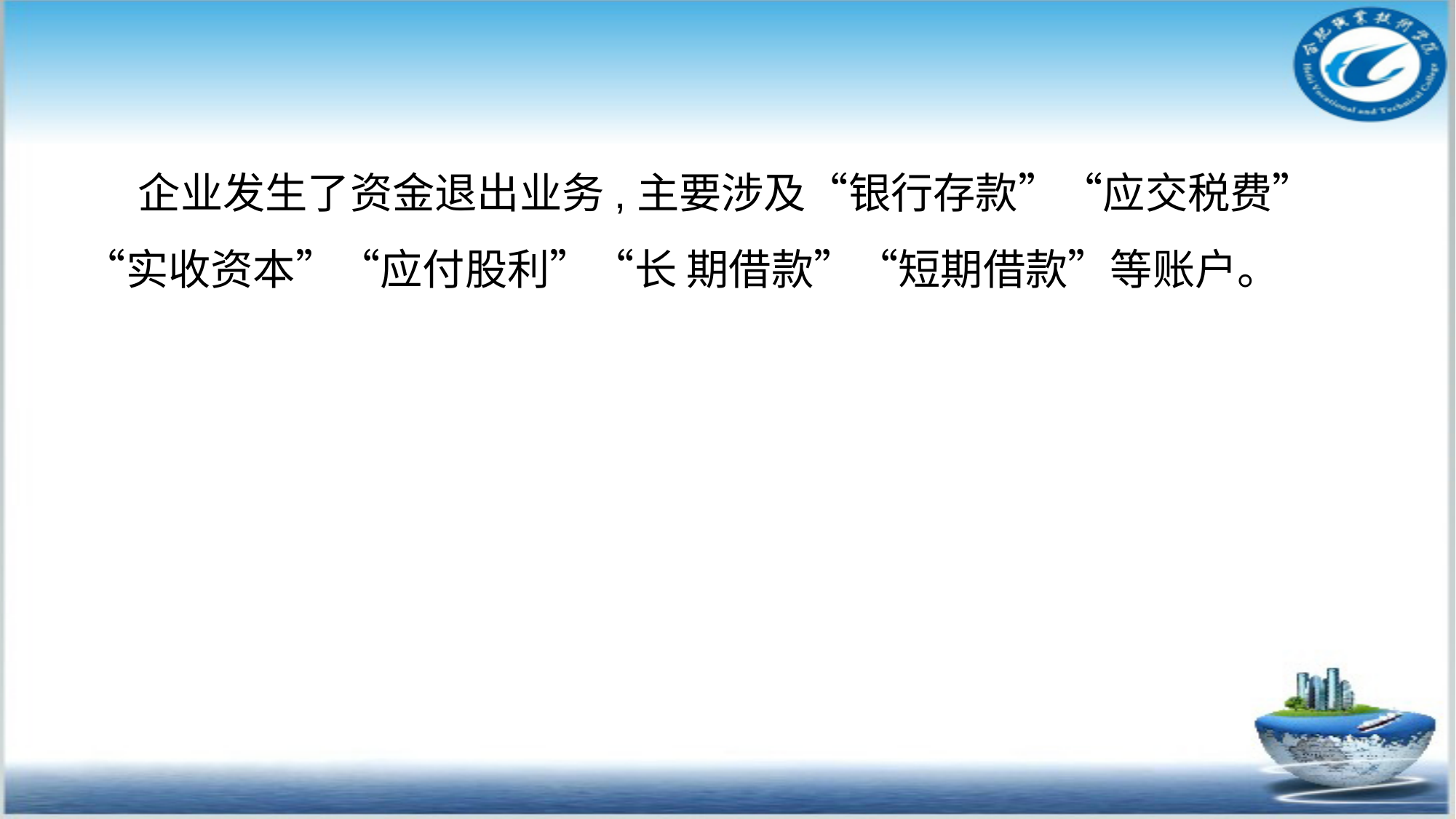

#
企业发生了资金退出业务,主要涉及“银行存款”“应交税费”“实收资本”“应付股利”“长 期借款”“短期借款”等账户。